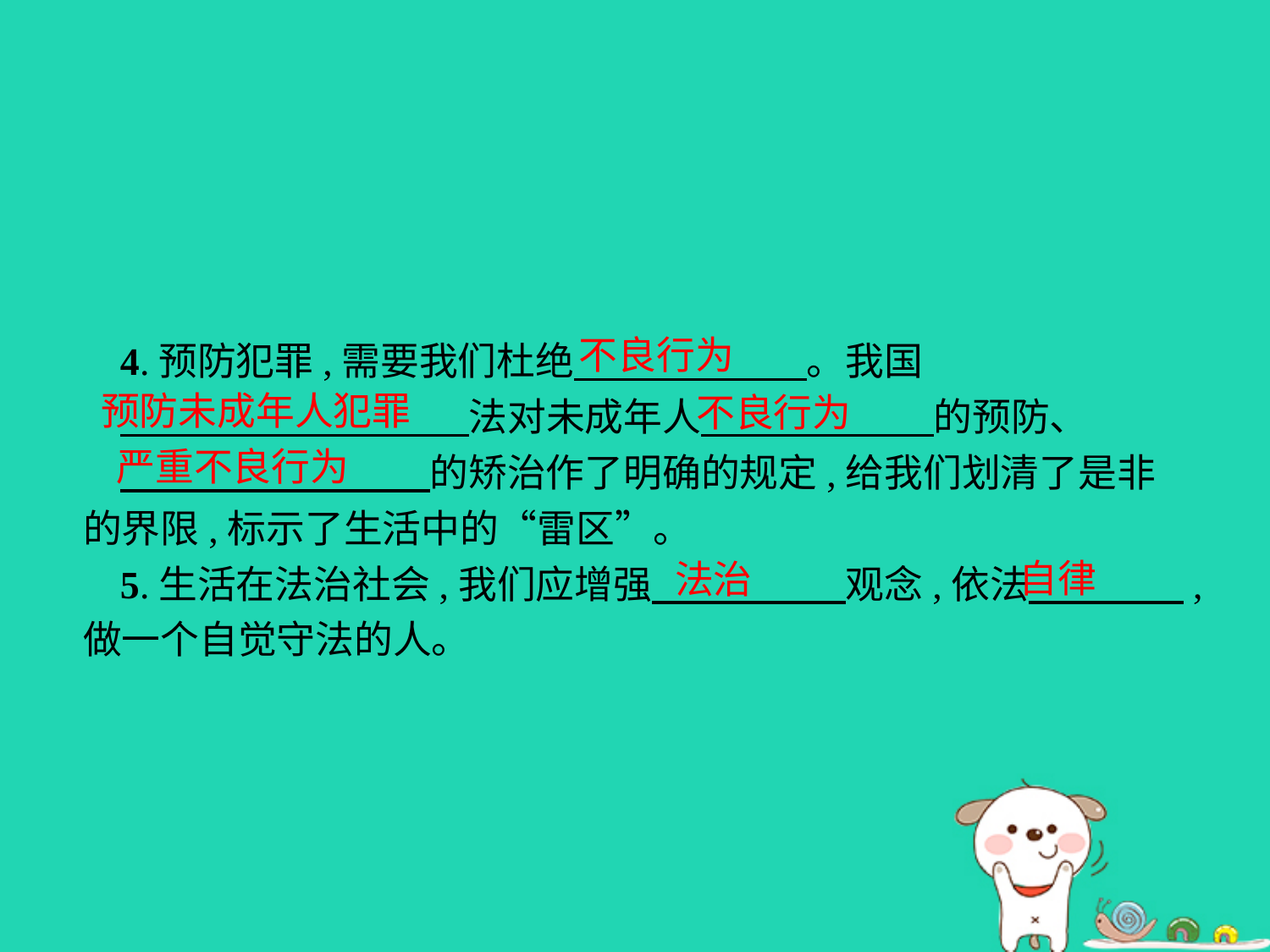

不良行为
4.预防犯罪,需要我们杜绝　　　　　　。我国
　　　　　　　　　法对未成年人　　　　　　的预防、
　　　　　　　　的矫治作了明确的规定,给我们划清了是非的界限,标示了生活中的“雷区”。
5.生活在法治社会,我们应增强　　　　　观念,依法　　　　,做一个自觉守法的人。
预防未成年人犯罪
不良行为
严重不良行为
自律
法治